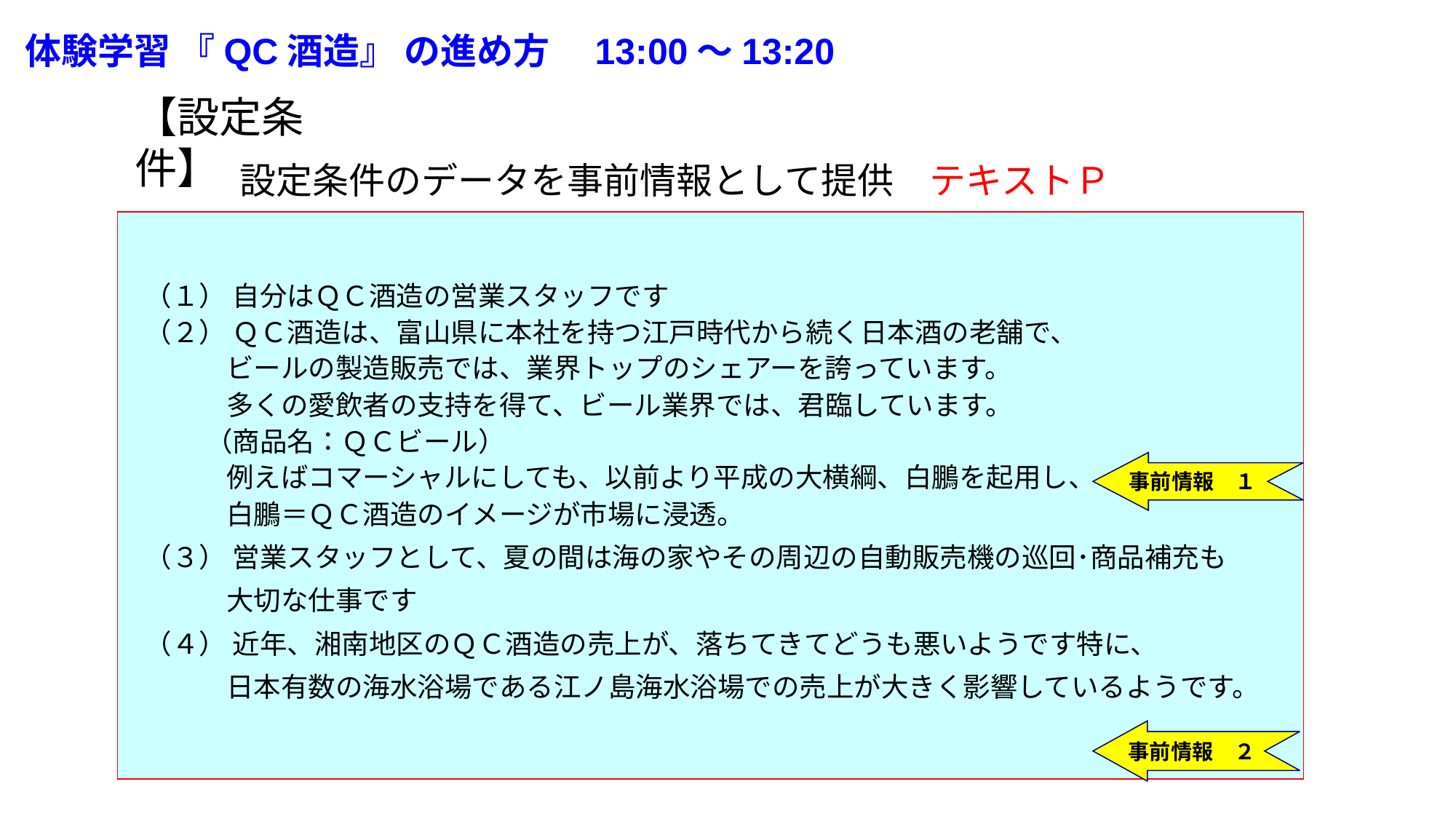

体験学習 『QC酒造』 の進め方　13:00～13:20
【設定条件】
設定条件のデータを事前情報として提供　テキストＰ
　（１） 自分はＱＣ酒造の営業スタッフです
　（２） ＱＣ酒造は、富山県に本社を持つ江戸時代から続く日本酒の老舗で、
　　　　ビールの製造販売では、業界トップのシェアーを誇っています。
　　　　多くの愛飲者の支持を得て、ビール業界では、君臨しています。
　　　 （商品名：ＱＣビール）
　　　　例えばコマーシャルにしても、以前より平成の大横綱、白鵬を起用し、
　　　　白鵬＝ＱＣ酒造のイメージが市場に浸透。
　（３） 営業スタッフとして、夏の間は海の家やその周辺の自動販売機の巡回･商品補充も
　　　　大切な仕事です
　（４） 近年、湘南地区のＱＣ酒造の売上が、落ちてきてどうも悪いようです特に、
　　　　日本有数の海水浴場である江ノ島海水浴場での売上が大きく影響しているようです。
事前情報　１
事前情報　２